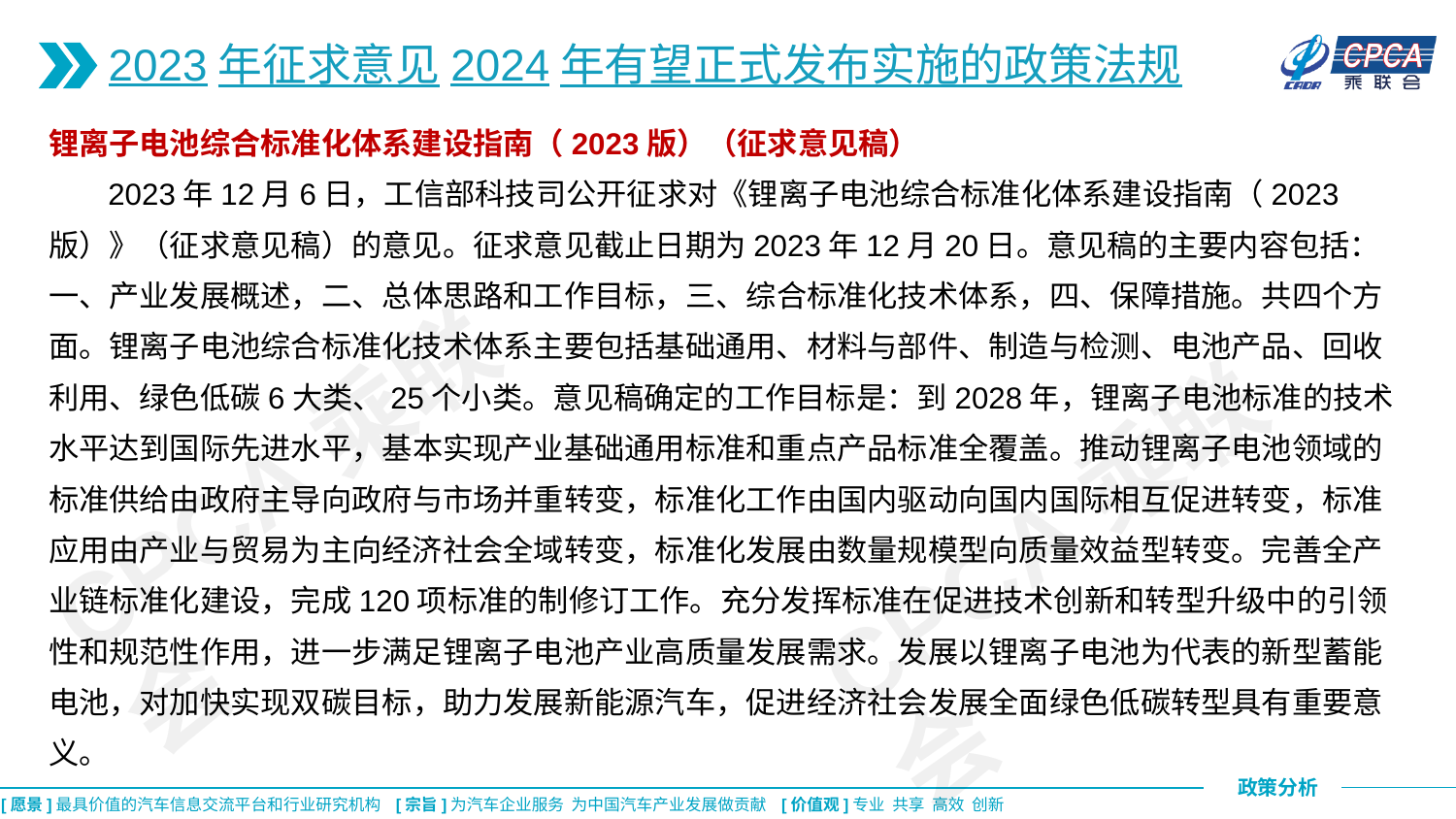

2023年征求意见2024年有望正式发布实施的政策法规
锂离子电池综合标准化体系建设指南（2023版）（征求意见稿）
       2023年12月6日，工信部科技司公开征求对《锂离子电池综合标准化体系建设指南（2023版）》（征求意见稿）的意见。征求意见截止日期为2023年12月20日。意见稿的主要内容包括：一、产业发展概述，二、总体思路和工作目标，三、综合标准化技术体系，四、保障措施。共四个方面。锂离子电池综合标准化技术体系主要包括基础通用、材料与部件、制造与检测、电池产品、回收利用、绿色低碳6大类、25个小类。意见稿确定的工作目标是：到2028年，锂离子电池标准的技术水平达到国际先进水平，基本实现产业基础通用标准和重点产品标准全覆盖。推动锂离子电池领域的标准供给由政府主导向政府与市场并重转变，标准化工作由国内驱动向国内国际相互促进转变，标准应用由产业与贸易为主向经济社会全域转变，标准化发展由数量规模型向质量效益型转变。完善全产业链标准化建设，完成120项标准的制修订工作。充分发挥标准在促进技术创新和转型升级中的引领性和规范性作用，进一步满足锂离子电池产业高质量发展需求。发展以锂离子电池为代表的新型蓄能电池，对加快实现双碳目标，助力发展新能源汽车，促进经济社会发展全面绿色低碳转型具有重要意义。
CPCA乘联会
CPCA乘联会